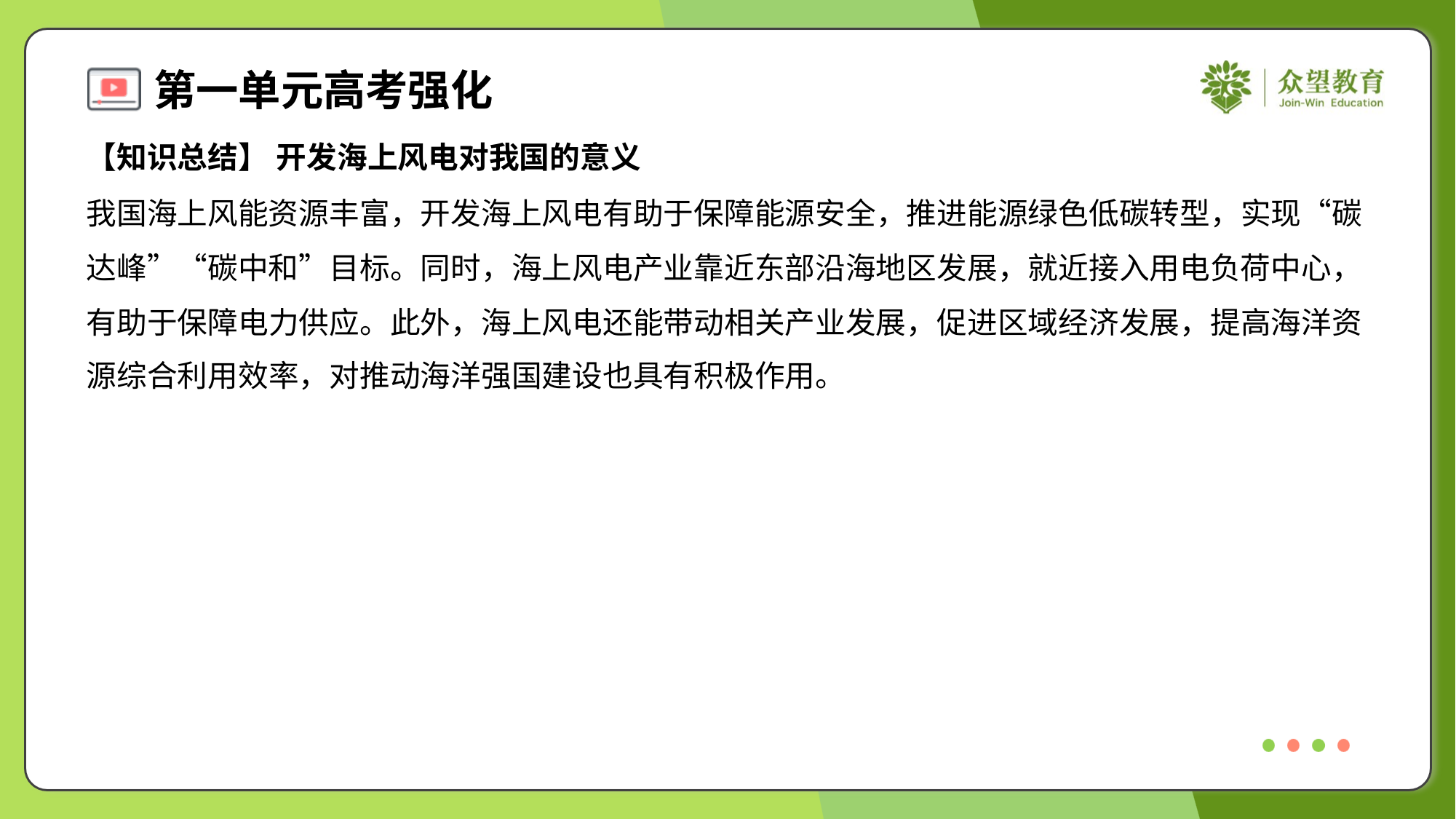

【知识总结】 开发海上风电对我国的意义
我国海上风能资源丰富，开发海上风电有助于保障能源安全，推进能源绿色低碳转型，实现“碳
达峰”“碳中和”目标。同时，海上风电产业靠近东部沿海地区发展，就近接入用电负荷中心，
有助于保障电力供应。此外，海上风电还能带动相关产业发展，促进区域经济发展，提高海洋资
源综合利用效率，对推动海洋强国建设也具有积极作用。